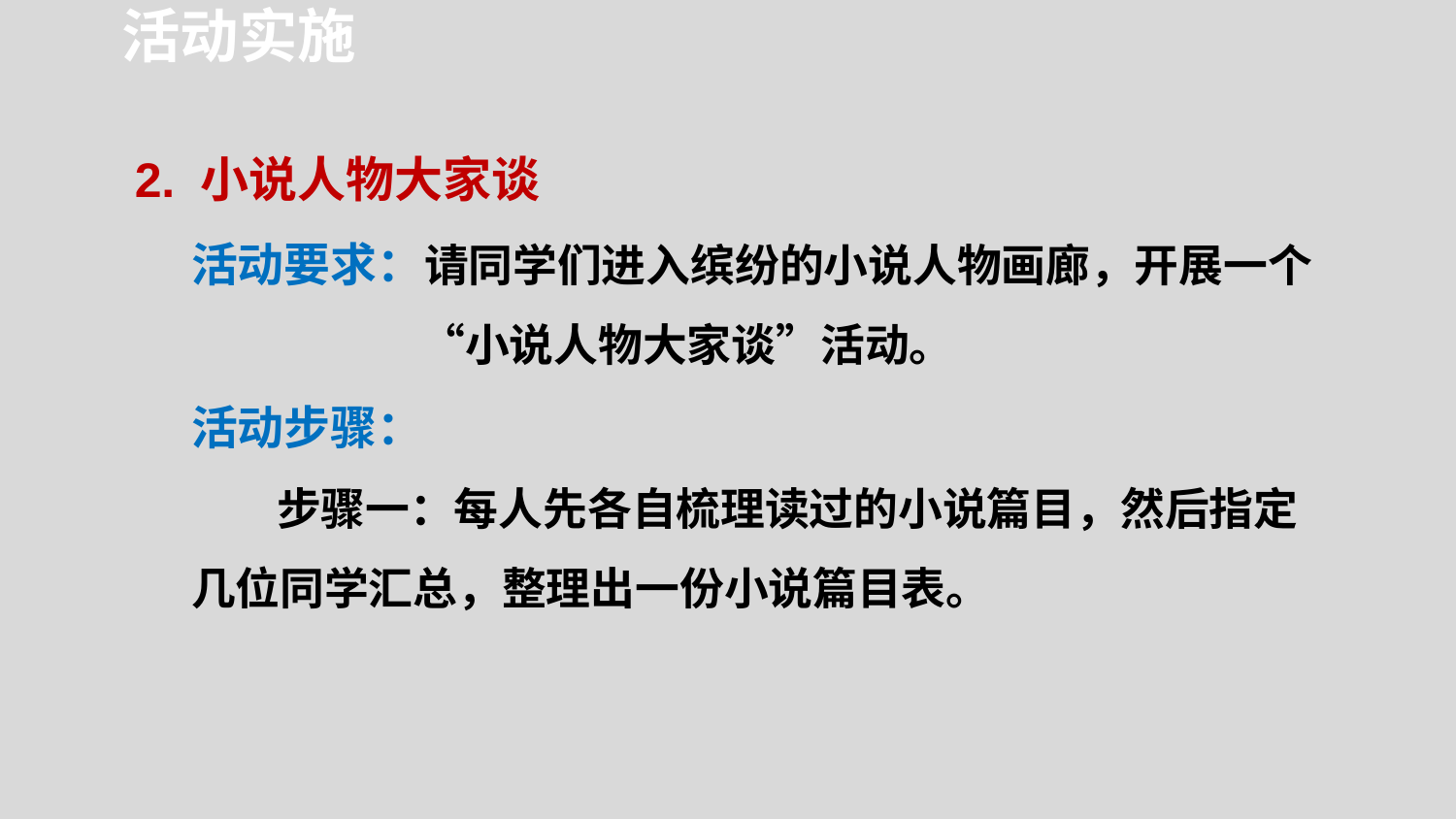

活动实施
2. 小说人物大家谈
活动要求：请同学们进入缤纷的小说人物画廊，开展一个“小说人物大家谈”活动。
活动步骤：
步骤一：每人先各自梳理读过的小说篇目，然后指定几位同学汇总，整理出一份小说篇目表。